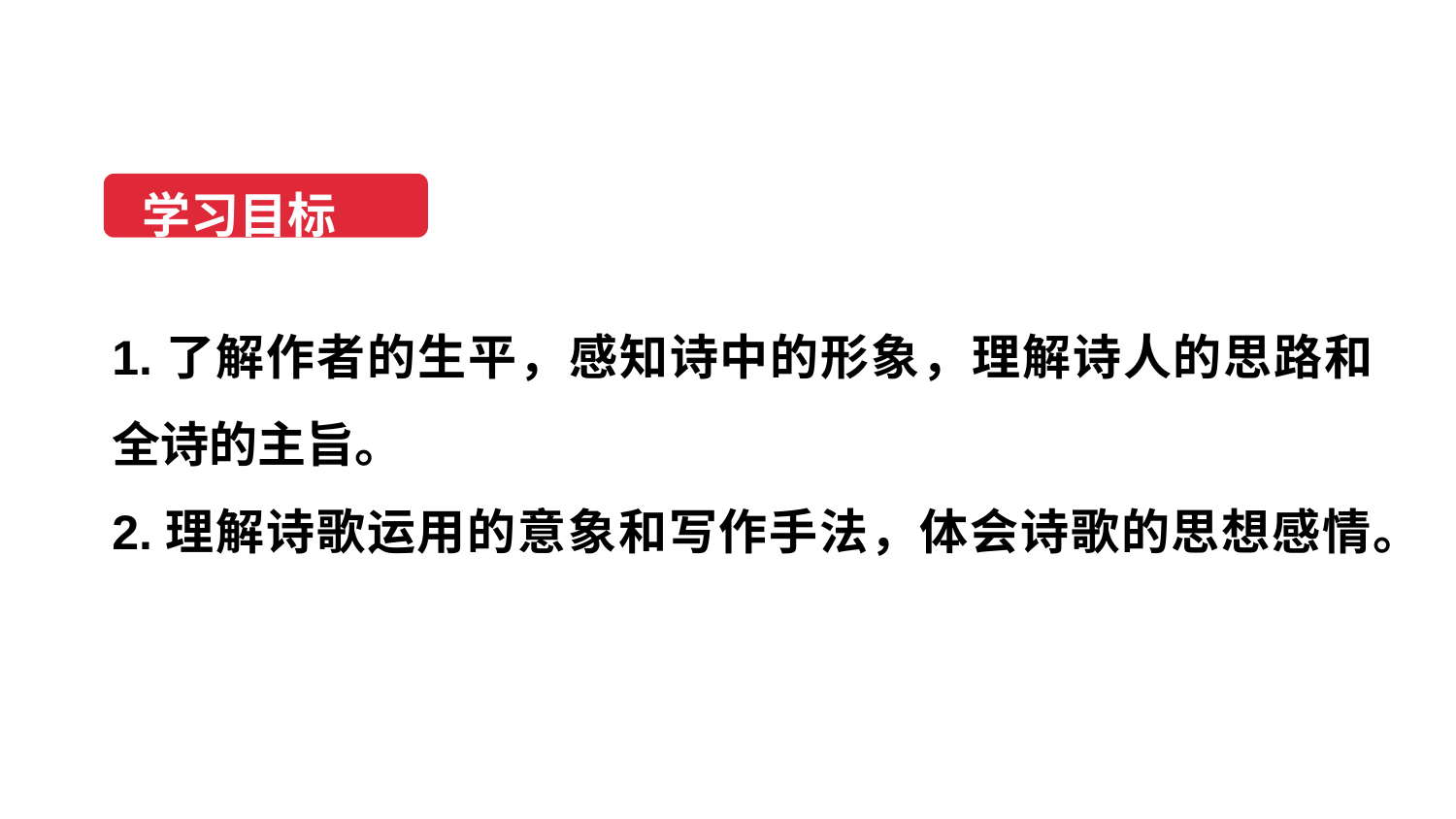

学习目标
1.了解作者的生平，感知诗中的形象，理解诗人的思路和全诗的主旨。
2.理解诗歌运用的意象和写作手法，体会诗歌的思想感情。